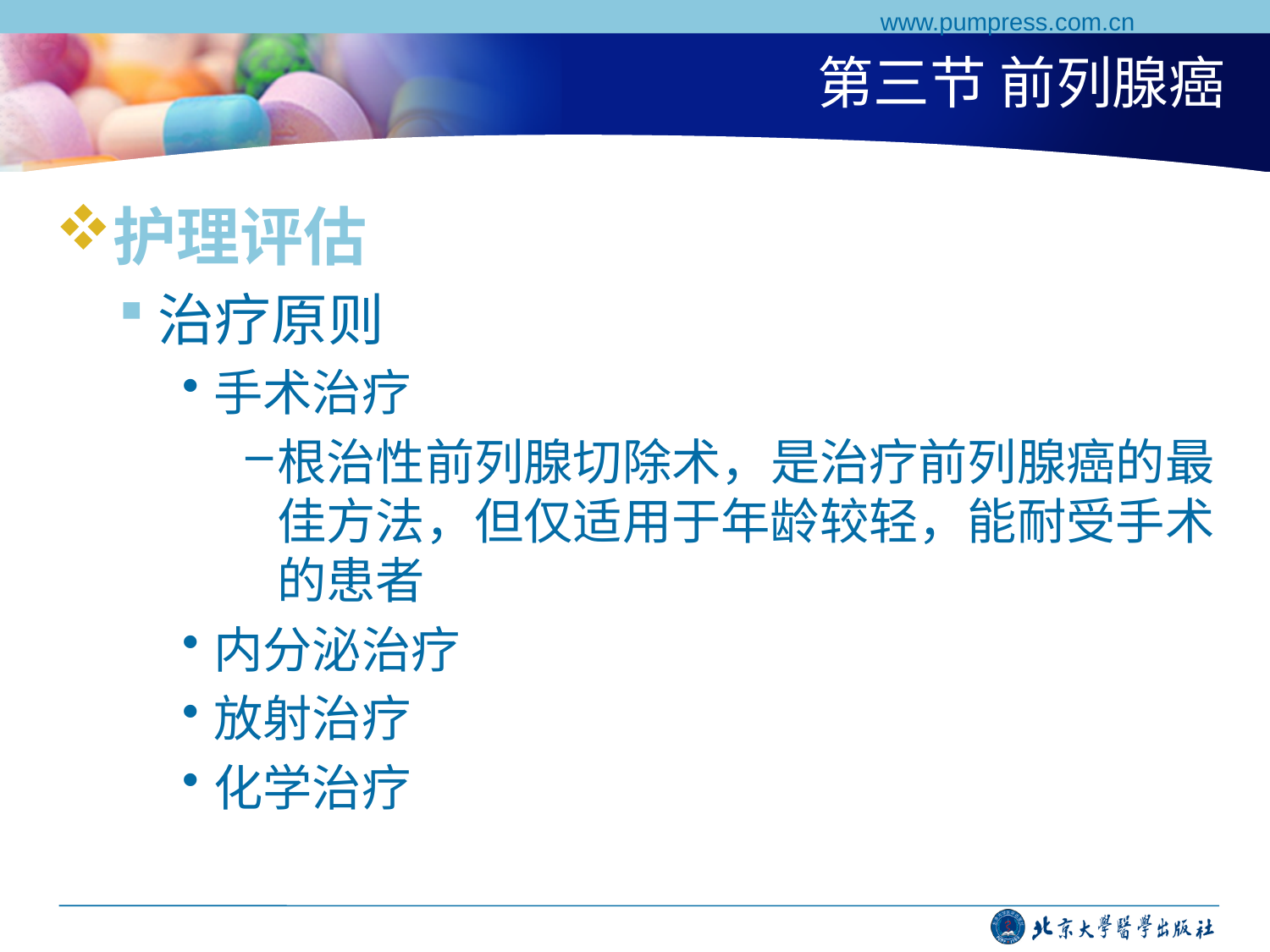

www.pumpress.com.cn
# 第三节 前列腺癌
护理评估
治疗原则
手术治疗
根治性前列腺切除术，是治疗前列腺癌的最佳方法，但仅适用于年龄较轻，能耐受手术的患者
内分泌治疗
放射治疗
化学治疗